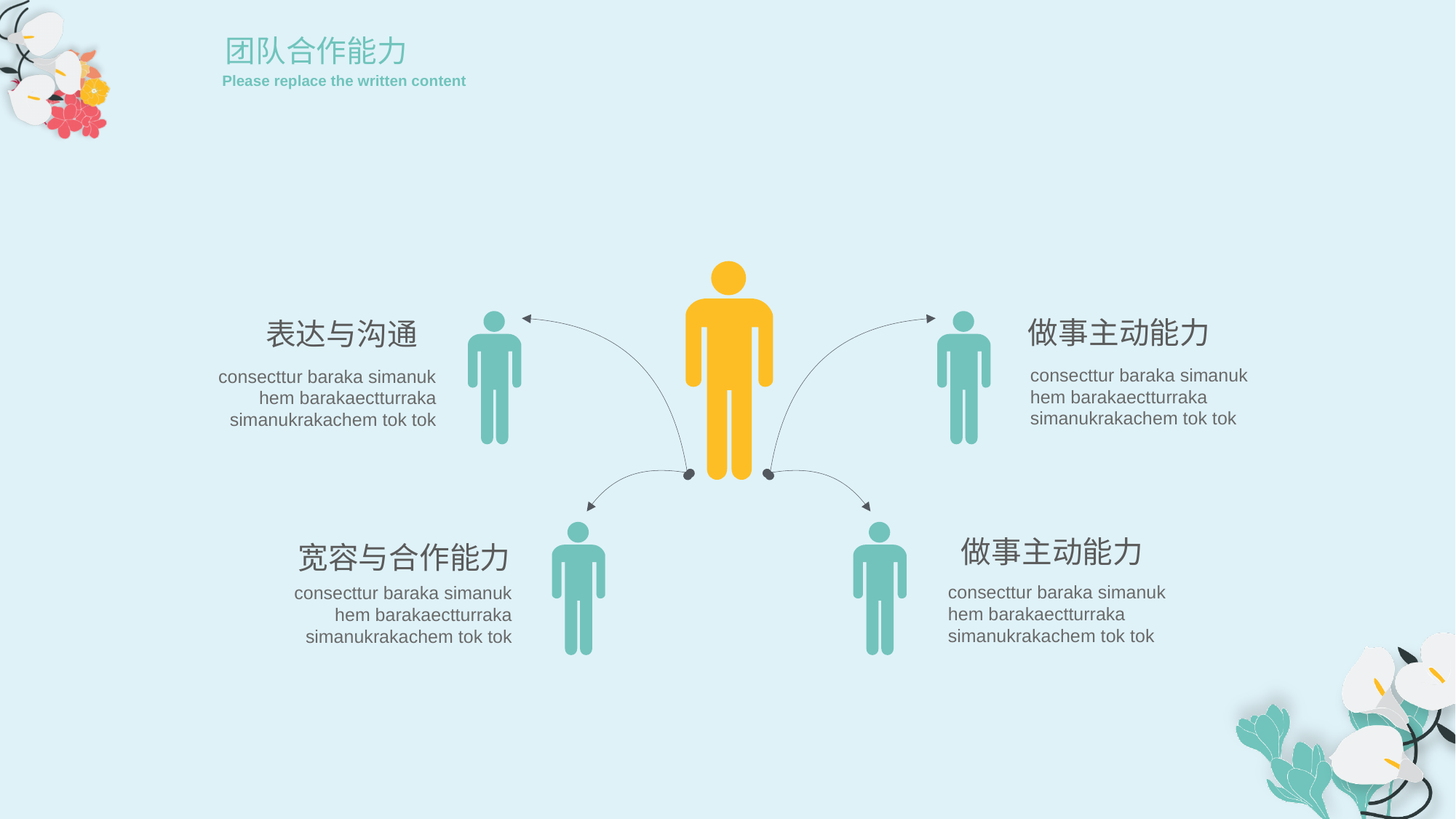

团队合作能力
Please replace the written content

做事主动能力
表达与沟通

consecttur baraka simanuk hem barakaectturraka simanukrakachem tok tok
consecttur baraka simanuk hem barakaectturraka simanukrakachem tok tok

做事主动能力
宽容与合作能力
consecttur baraka simanuk hem barakaectturraka simanukrakachem tok tok
consecttur baraka simanuk hem barakaectturraka simanukrakachem tok tok